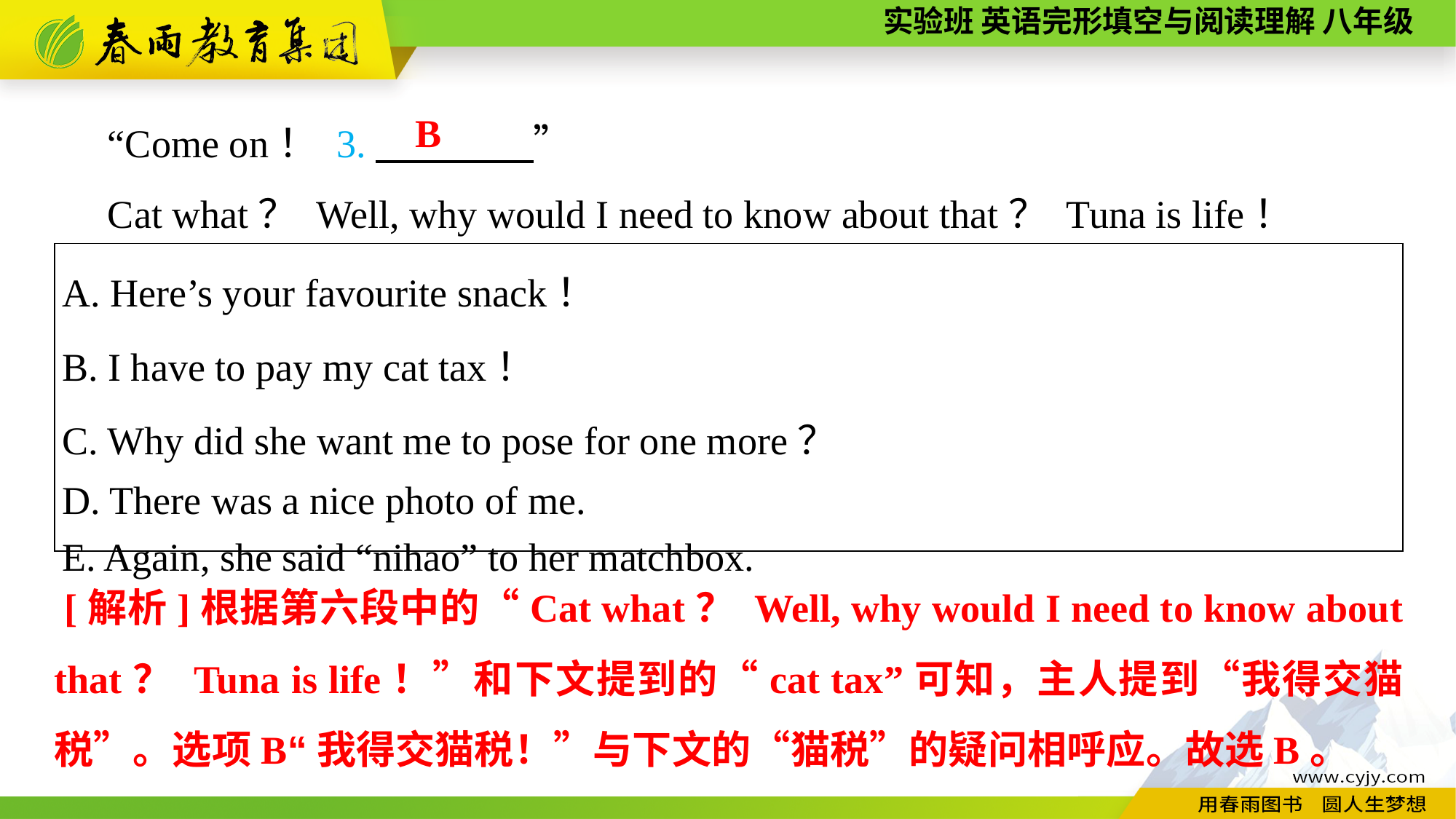

“Come on！ 3.　　　　”
Cat what？ Well, why would I need to know about that？ Tuna is life！
B
| A. Here’s your favourite snack！ B. I have to pay my cat tax！ C. Why did she want me to pose for one more？ D. There was a nice photo of me. E. Again, she said “nihao” to her matchbox. |
| --- |
 [解析]根据第六段中的“Cat what？ Well, why would I need to know about that？ Tuna is life！”和下文提到的“cat tax”可知，主人提到“我得交猫税”。选项B“我得交猫税！”与下文的“猫税”的疑问相呼应。故选B。